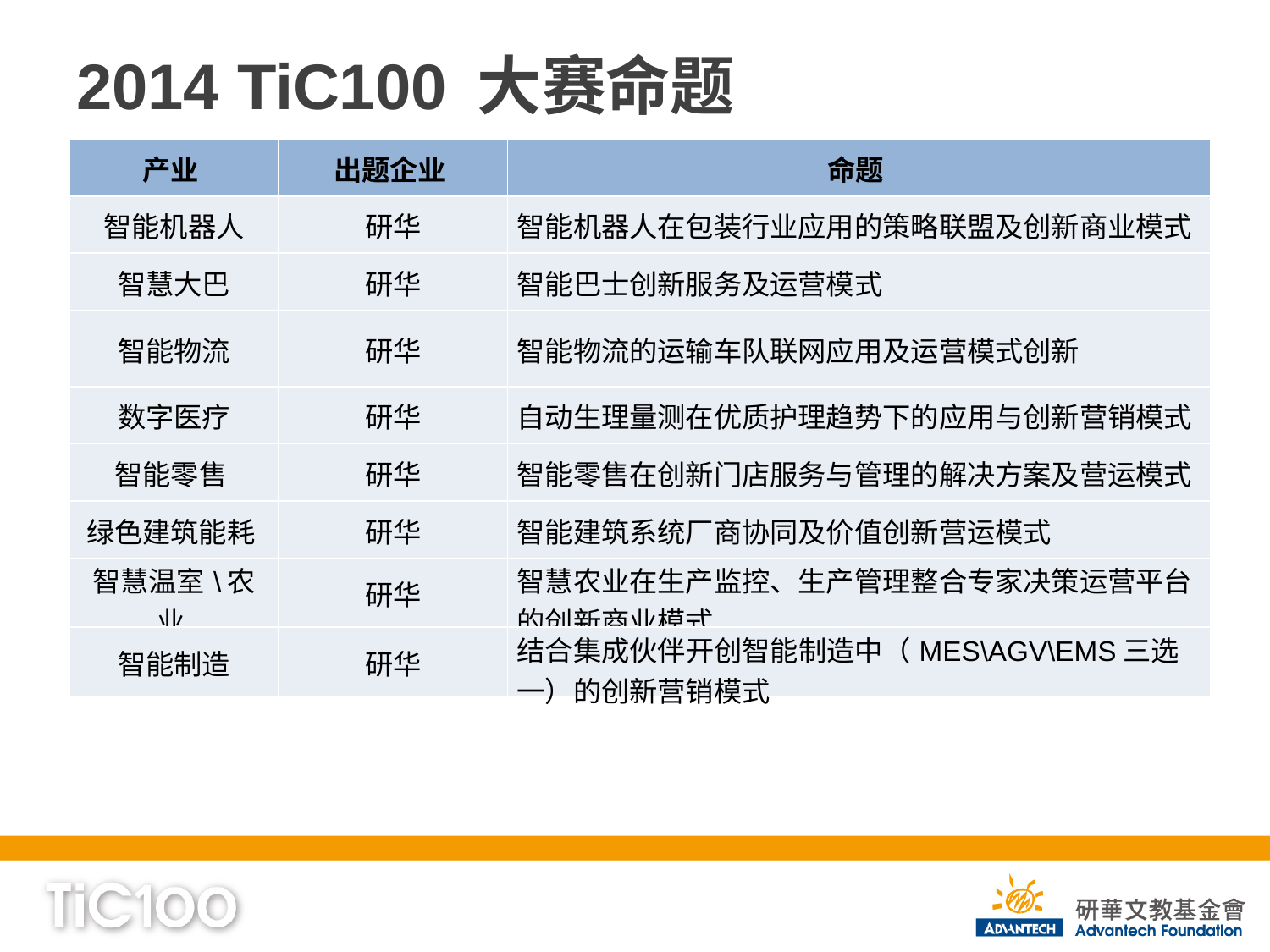

# 2014 TiC100 大赛命题
| 产业 | 出题企业 | 命题 |
| --- | --- | --- |
| 智能机器人 | 研华 | 智能机器人在包装行业应用的策略联盟及创新商业模式 |
| 智慧大巴 | 研华 | 智能巴士创新服务及运营模式 |
| 智能物流 | 研华 | 智能物流的运输车队联网应用及运营模式创新 |
| 数字医疗 | 研华 | 自动生理量测在优质护理趋势下的应用与创新营销模式 |
| 智能零售 | 研华 | 智能零售在创新门店服务与管理的解决方案及营运模式 |
| 绿色建筑能耗 | 研华 | 智能建筑系统厂商协同及价值创新营运模式 |
| 智慧温室\农业 | 研华 | 智慧农业在生产监控、生产管理整合专家决策运营平台的创新商业模式 |
| 智能制造 | 研华 | 结合集成伙伴开创智能制造中（MES\AGV\EMS三选一）的创新营销模式 |